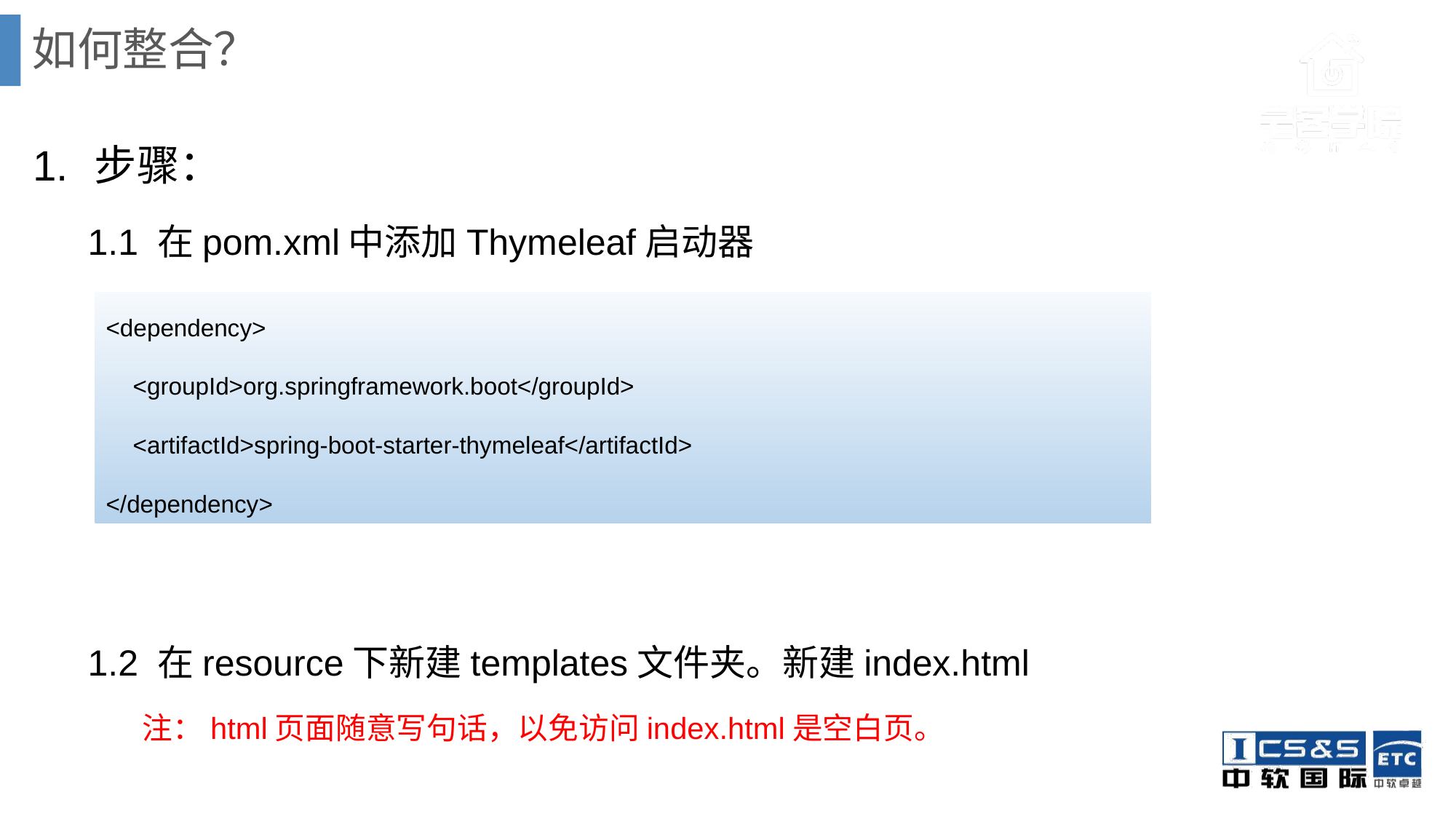

# 如何整合？
步骤：
1.1 在pom.xml中添加Thymeleaf启动器

1.2 在resource下新建templates文件夹。新建index.html
注：html页面随意写句话，以免访问index.html是空白页。

<dependency>
    <groupId>org.springframework.boot</groupId>
    <artifactId>spring-boot-starter-thymeleaf</artifactId>
</dependency>